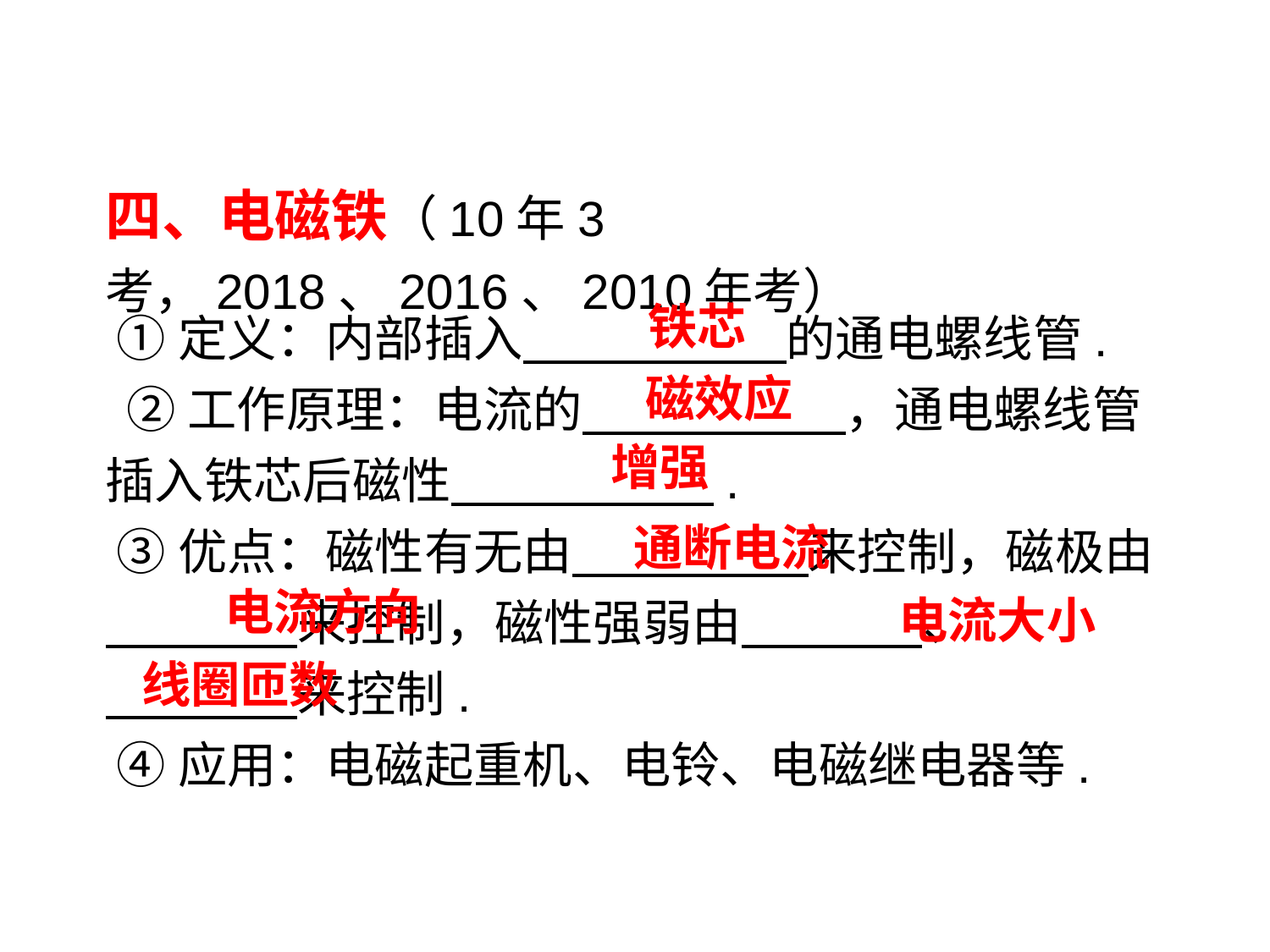

四、电磁铁（10年3考，2018、2016、2010年考）
 ①定义：内部插入　　      　　的通电螺线管.
②工作原理：电流的　　      　　，通电螺线管插入铁芯后磁性　　      　　.
 ③优点：磁性有无由　　        　来控制，磁极由　　    　来控制，磁性强弱由　   　　、
　　    　来控制.
 ④应用：电磁起重机、电铃、电磁继电器等.
铁芯
磁效应
增强
通断电流
电流方向
电流大小
线圈匝数